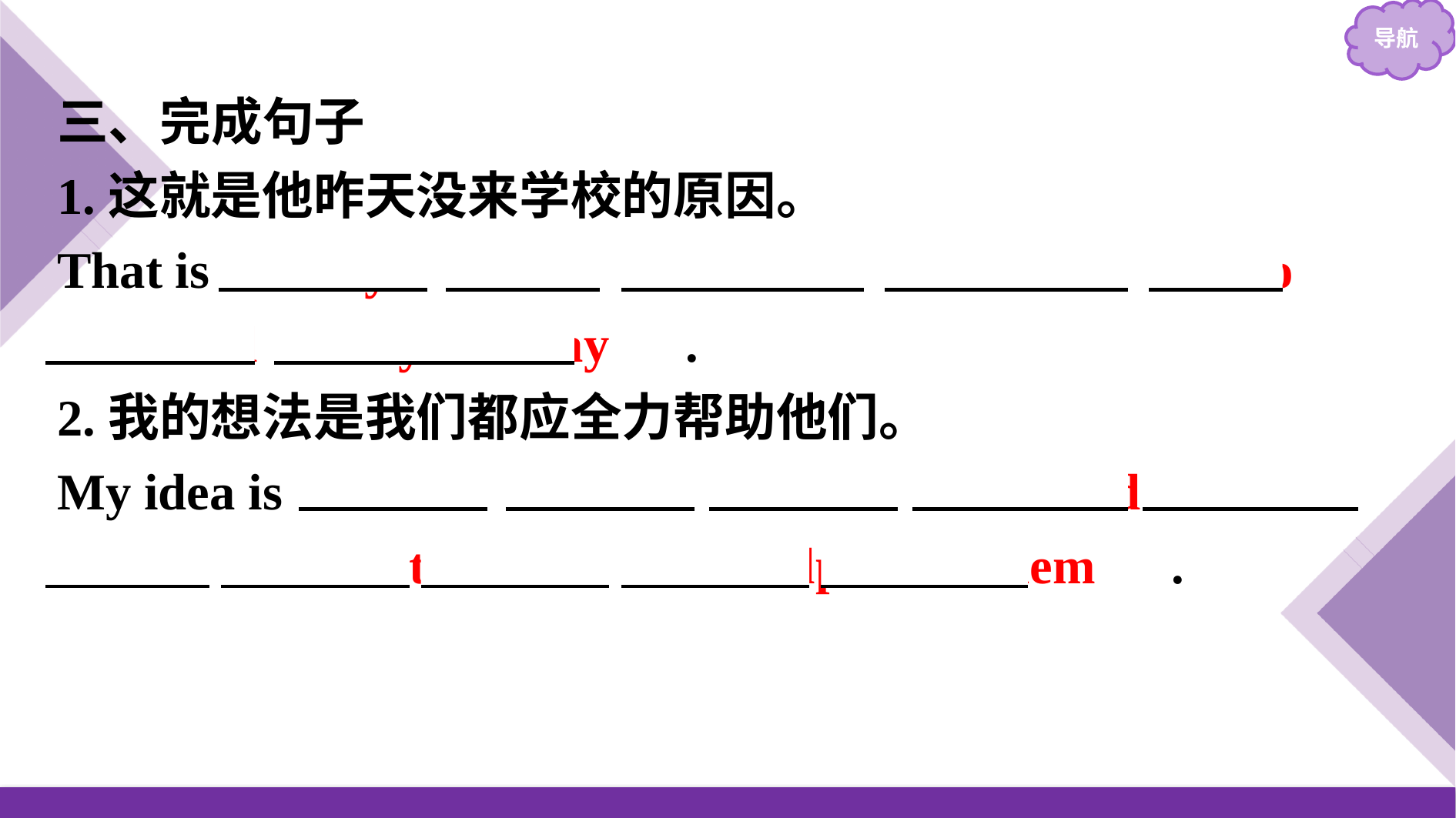

三、完成句子
1.这就是他昨天没来学校的原因。
That is 　why　 　he　 　didn’t　 　come　 　to　 　school　 　yesterday　.
2.我的想法是我们都应全力帮助他们。
My idea is 　that　 　we　 　all　 　should　 　do　 　our　 　best　 　to　 　help　 　them　.